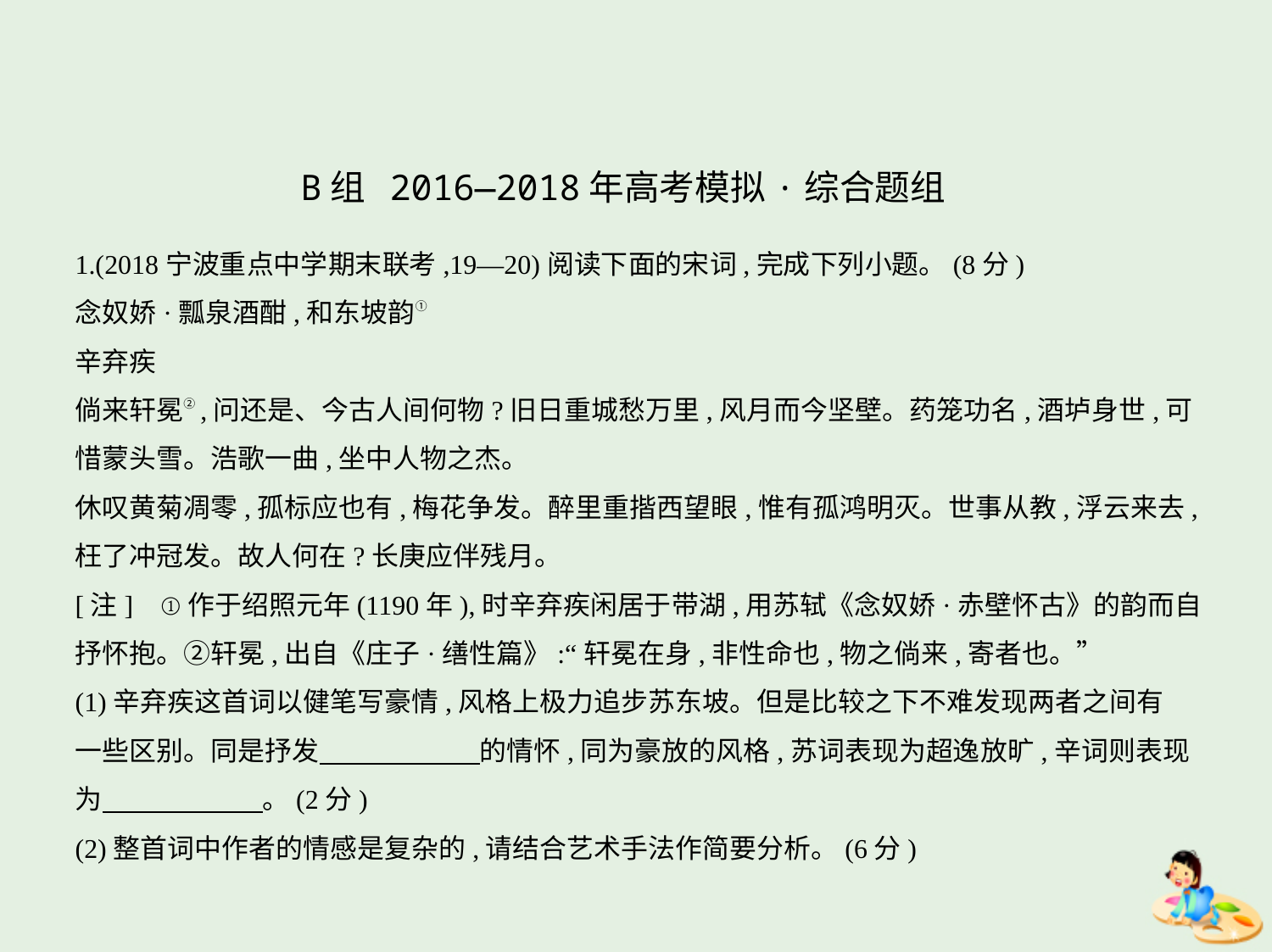

B组  2016—2018年高考模拟·综合题组
1.(2018宁波重点中学期末联考,19—20)阅读下面的宋词,完成下列小题。(8分)
念奴娇·瓢泉酒酣,和东坡韵①
辛弃疾
倘来轩冕②,问还是、今古人间何物?旧日重城愁万里,风月而今坚壁。药笼功名,酒垆身世,可
惜蒙头雪。浩歌一曲,坐中人物之杰。
休叹黄菊凋零,孤标应也有,梅花争发。醉里重揩西望眼,惟有孤鸿明灭。世事从教,浮云来去,
枉了冲冠发。故人何在?长庚应伴残月。
[注]    ①作于绍照元年(1190年),时辛弃疾闲居于带湖,用苏轼《念奴娇·赤壁怀古》的韵而自
抒怀抱。②轩冕,出自《庄子·缮性篇》:“轩冕在身,非性命也,物之倘来,寄者也。”
(1)辛弃疾这首词以健笔写豪情,风格上极力追步苏东坡。但是比较之下不难发现两者之间有
一些区别。同是抒发　　　　　    的情怀,同为豪放的风格,苏词表现为超逸放旷,辛词则表现
为　　　　　    。(2分)
(2)整首词中作者的情感是复杂的,请结合艺术手法作简要分析。(6分)